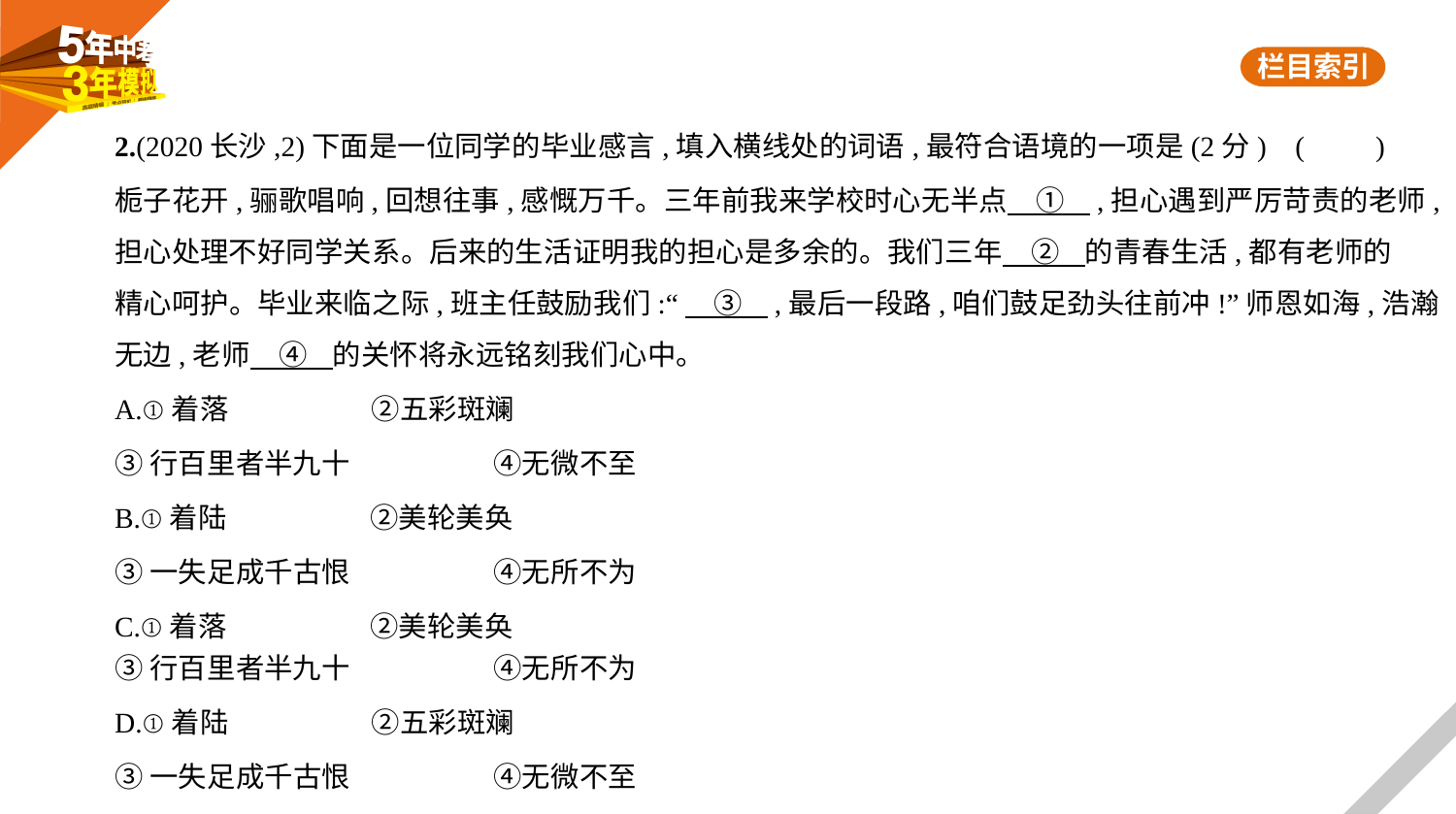

2.(2020长沙,2)下面是一位同学的毕业感言,填入横线处的词语,最符合语境的一项是(2分) (　　)
栀子花开,骊歌唱响,回想往事,感慨万千。三年前我来学校时心无半点　①    ,担心遇到严厉苛责的老师,
担心处理不好同学关系。后来的生活证明我的担心是多余的。我们三年　②    的青春生活,都有老师的
精心呵护。毕业来临之际,班主任鼓励我们:“　③    ,最后一段路,咱们鼓足劲头往前冲!”师恩如海,浩瀚
无边,老师　④    的关怀将永远铭刻我们心中。
A.①着落　　　　　②五彩斑斓
③行百里者半九十　　　　　④无微不至
B.①着陆　　　　　②美轮美奂
③一失足成千古恨　　　　　④无所不为
C.①着落　　　　　②美轮美奂
③行百里者半九十　　　　　④无所不为
D.①着陆　　　　　②五彩斑斓
③一失足成千古恨　　　　　④无微不至